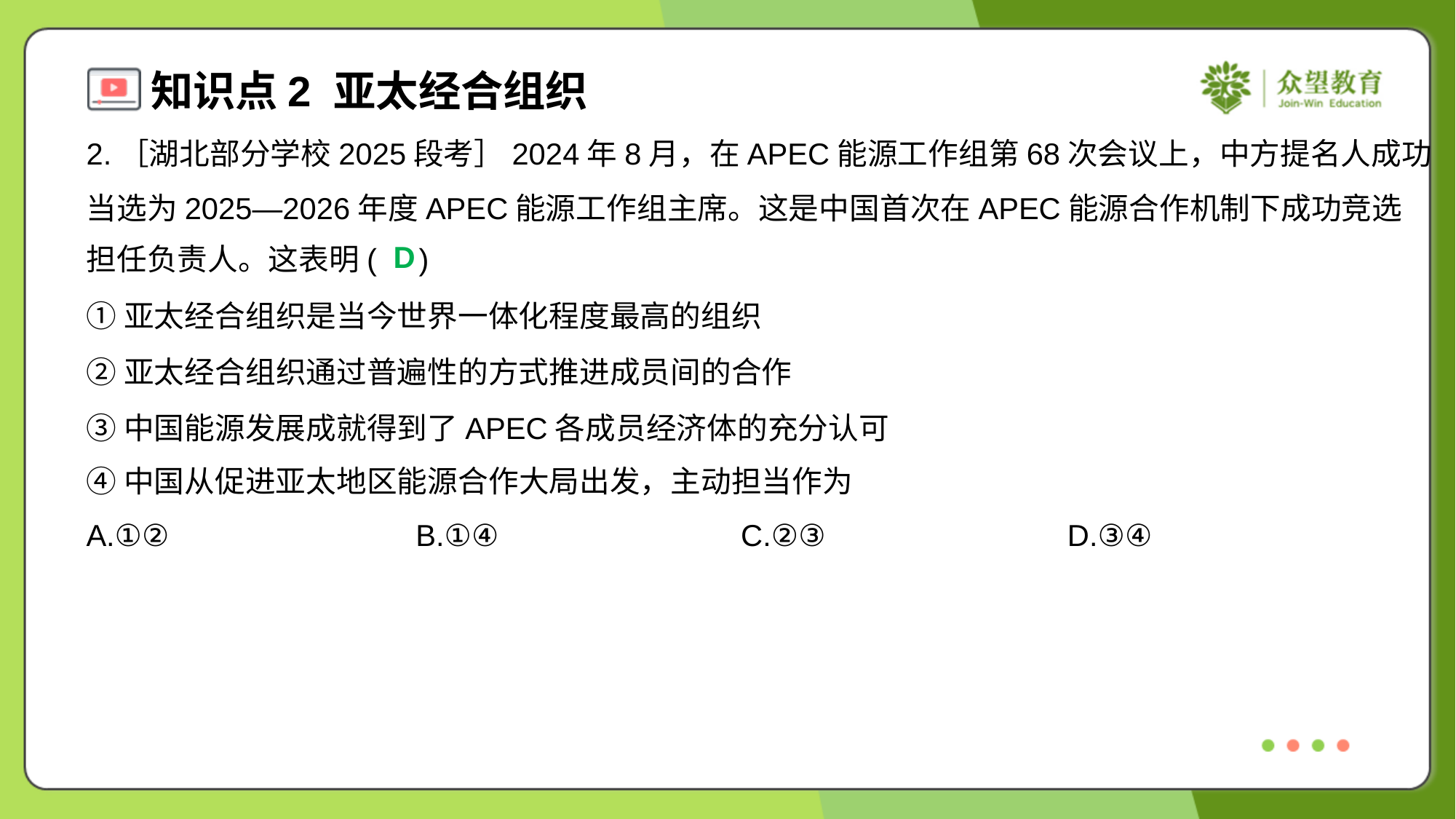

2.［湖北部分学校2025段考］2024年8月，在APEC能源工作组第68次会议上，中方提名人成功
当选为2025—2026年度APEC能源工作组主席。这是中国首次在APEC能源合作机制下成功竞选
担任负责人。这表明(     )
D
①亚太经合组织是当今世界一体化程度最高的组织
②亚太经合组织通过普遍性的方式推进成员间的合作
③中国能源发展成就得到了APEC各成员经济体的充分认可
④中国从促进亚太地区能源合作大局出发，主动担当作为
A.①②	B.①④	C.②③	D.③④